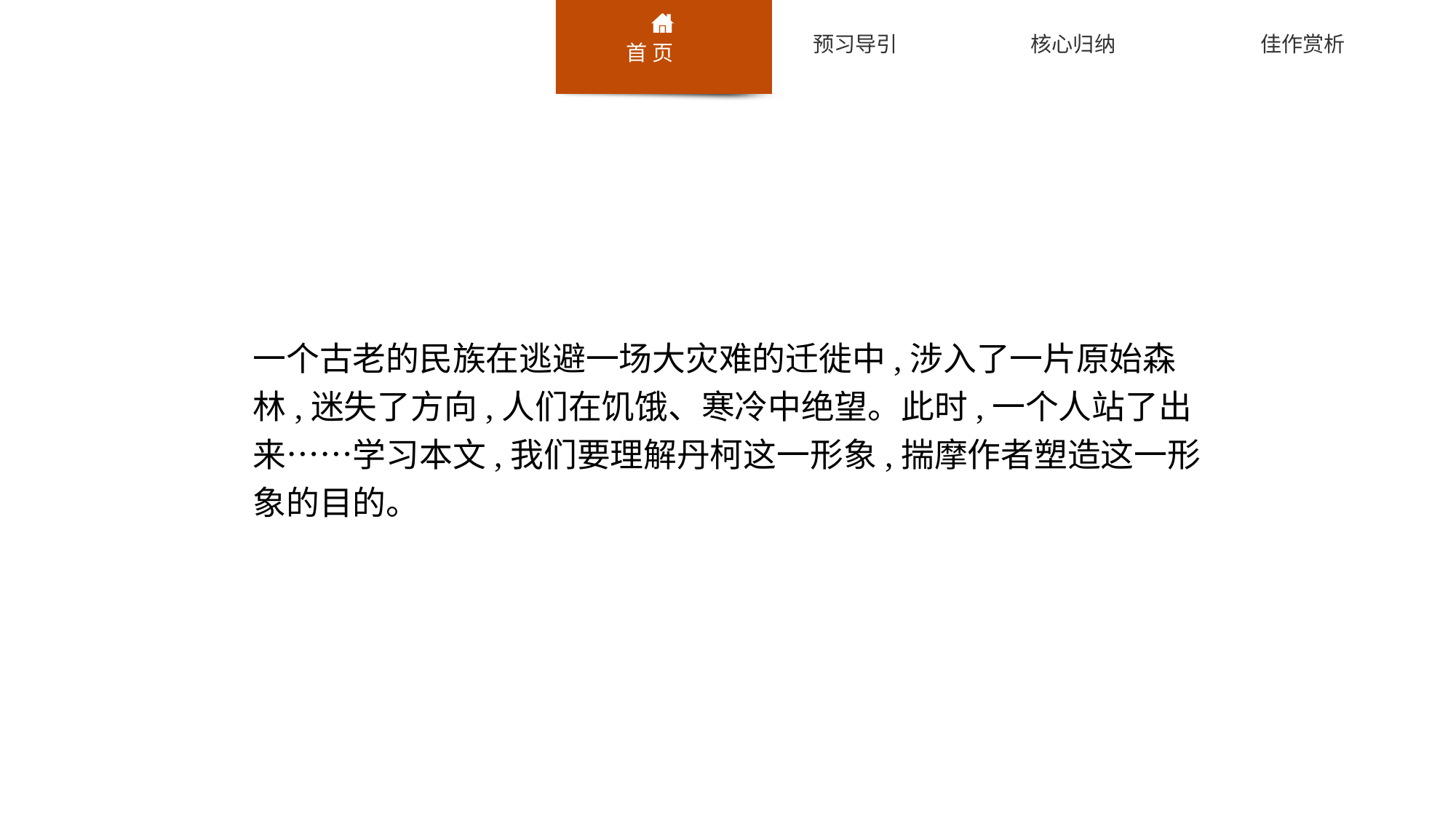

一个古老的民族在逃避一场大灾难的迁徙中,涉入了一片原始森林,迷失了方向,人们在饥饿、寒冷中绝望。此时,一个人站了出来……学习本文,我们要理解丹柯这一形象,揣摩作者塑造这一形象的目的。